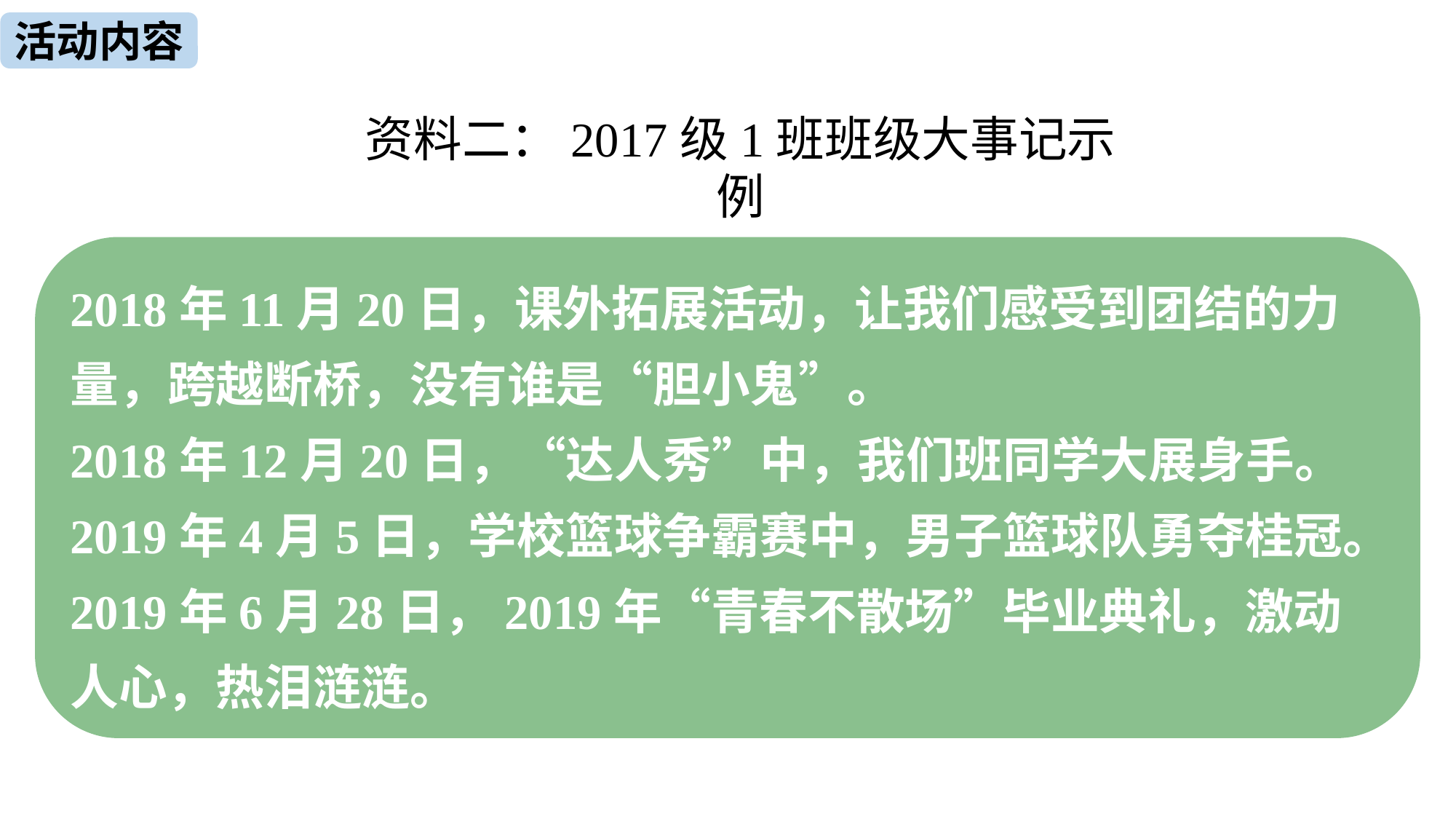

活动内容
资料二：2017级1班班级大事记示例
2018年11月20日，课外拓展活动，让我们感受到团结的力量，跨越断桥，没有谁是“胆小鬼”。
2018年12月20日，“达人秀”中，我们班同学大展身手。
2019年4月5日，学校篮球争霸赛中，男子篮球队勇夺桂冠。
2019年6月28日，2019年“青春不散场”毕业典礼，激动人心，热泪涟涟。